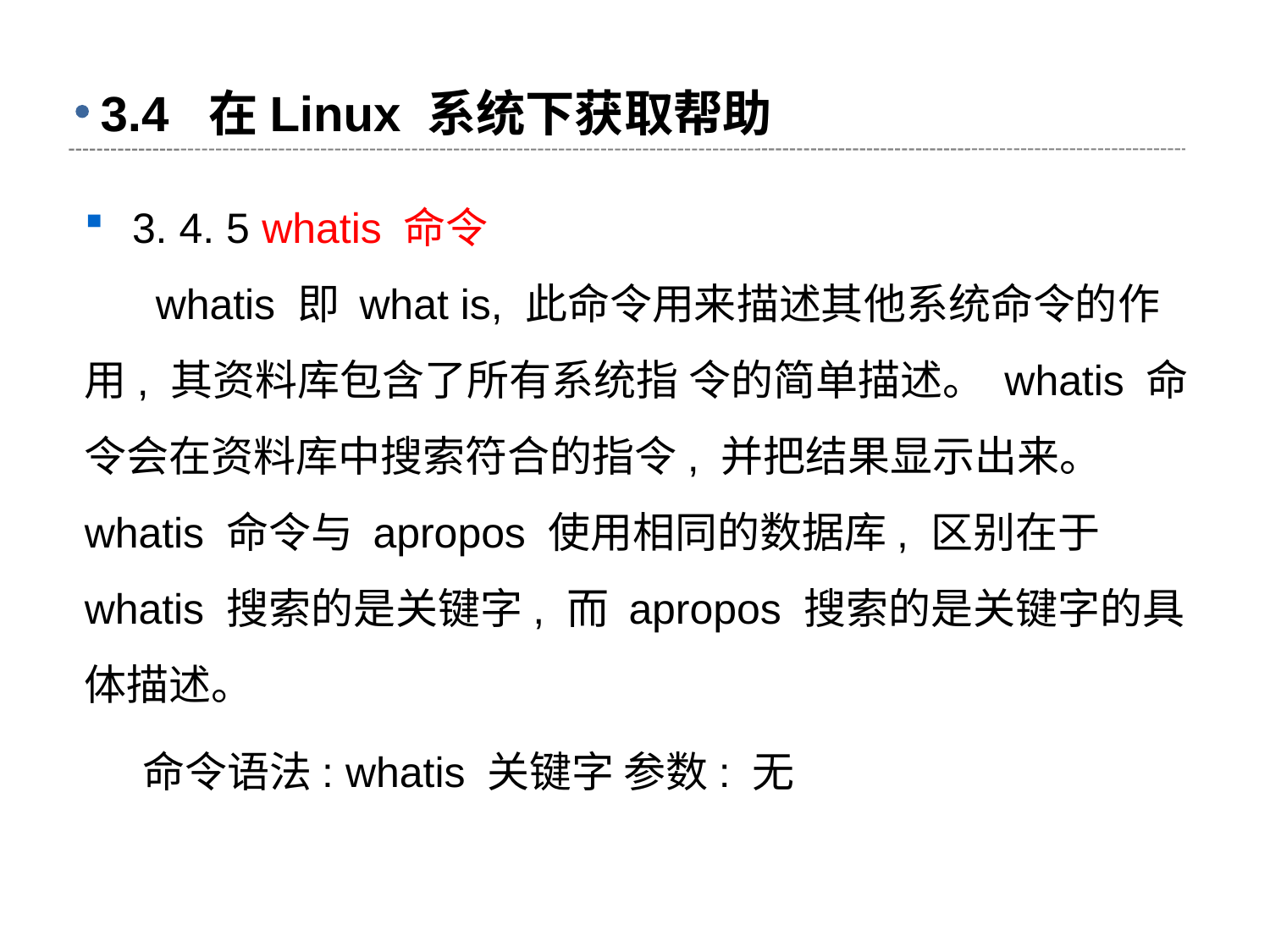

# 3.4  在Linux 系统下获取帮助
3. 4. 5 whatis 命令
      whatis 即 what is, 此命令用来描述其他系统命令的作用, 其资料库包含了所有系统指 令的简单描述。 whatis 命令会在资料库中搜索符合的指令, 并把结果显示出来。 whatis 命令与 apropos 使用相同的数据库, 区别在于 whatis 搜索的是关键字, 而 apropos 搜索的是关键字的具体描述。
     命令语法: whatis 关键字 参数: 无